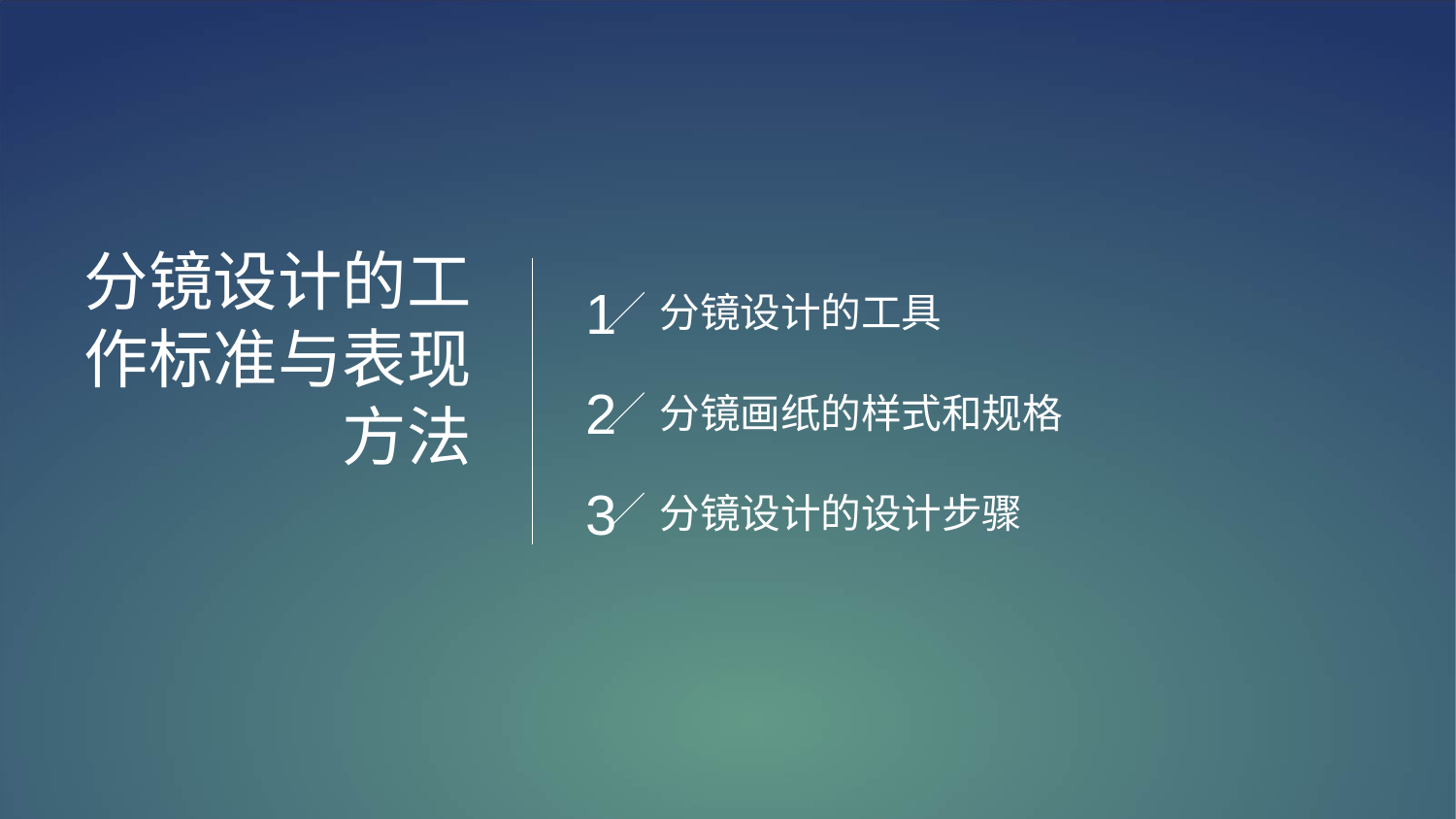

分镜设计的工作标准与表现方法
1
分镜设计的工具
2
分镜画纸的样式和规格
3
分镜设计的设计步骤